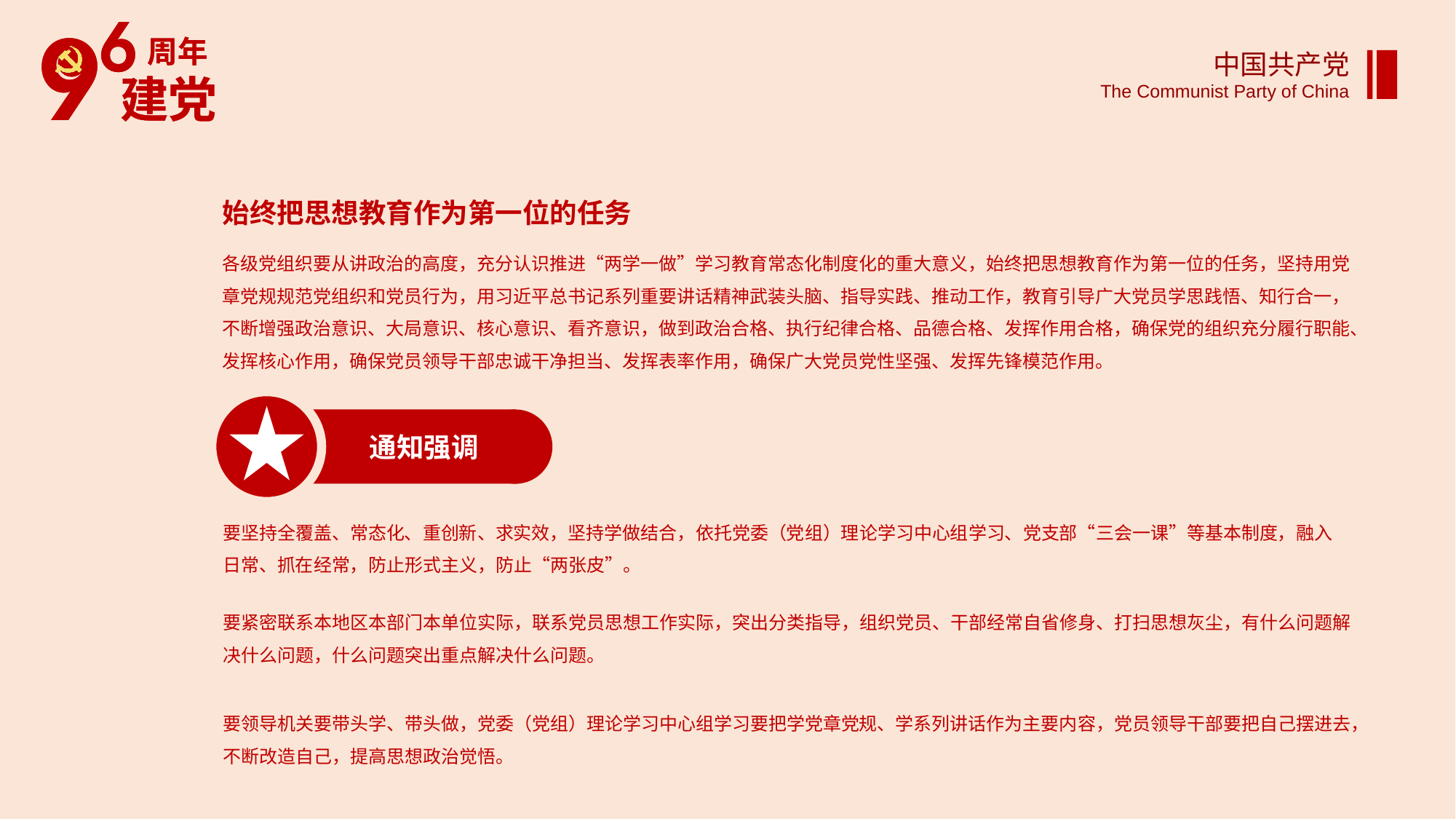

中国共产党
The Communist Party of China

始终把思想教育作为第一位的任务
各级党组织要从讲政治的高度，充分认识推进“两学一做”学习教育常态化制度化的重大意义，始终把思想教育作为第一位的任务，坚持用党章党规规范党组织和党员行为，用习近平总书记系列重要讲话精神武装头脑、指导实践、推动工作，教育引导广大党员学思践悟、知行合一，不断增强政治意识、大局意识、核心意识、看齐意识，做到政治合格、执行纪律合格、品德合格、发挥作用合格，确保党的组织充分履行职能、发挥核心作用，确保党员领导干部忠诚干净担当、发挥表率作用，确保广大党员党性坚强、发挥先锋模范作用。

通知强调
要坚持全覆盖、常态化、重创新、求实效，坚持学做结合，依托党委（党组）理论学习中心组学习、党支部“三会一课”等基本制度，融入日常、抓在经常，防止形式主义，防止“两张皮”。
要紧密联系本地区本部门本单位实际，联系党员思想工作实际，突出分类指导，组织党员、干部经常自省修身、打扫思想灰尘，有什么问题解决什么问题，什么问题突出重点解决什么问题。
要领导机关要带头学、带头做，党委（党组）理论学习中心组学习要把学党章党规、学系列讲话作为主要内容，党员领导干部要把自己摆进去，不断改造自己，提高思想政治觉悟。